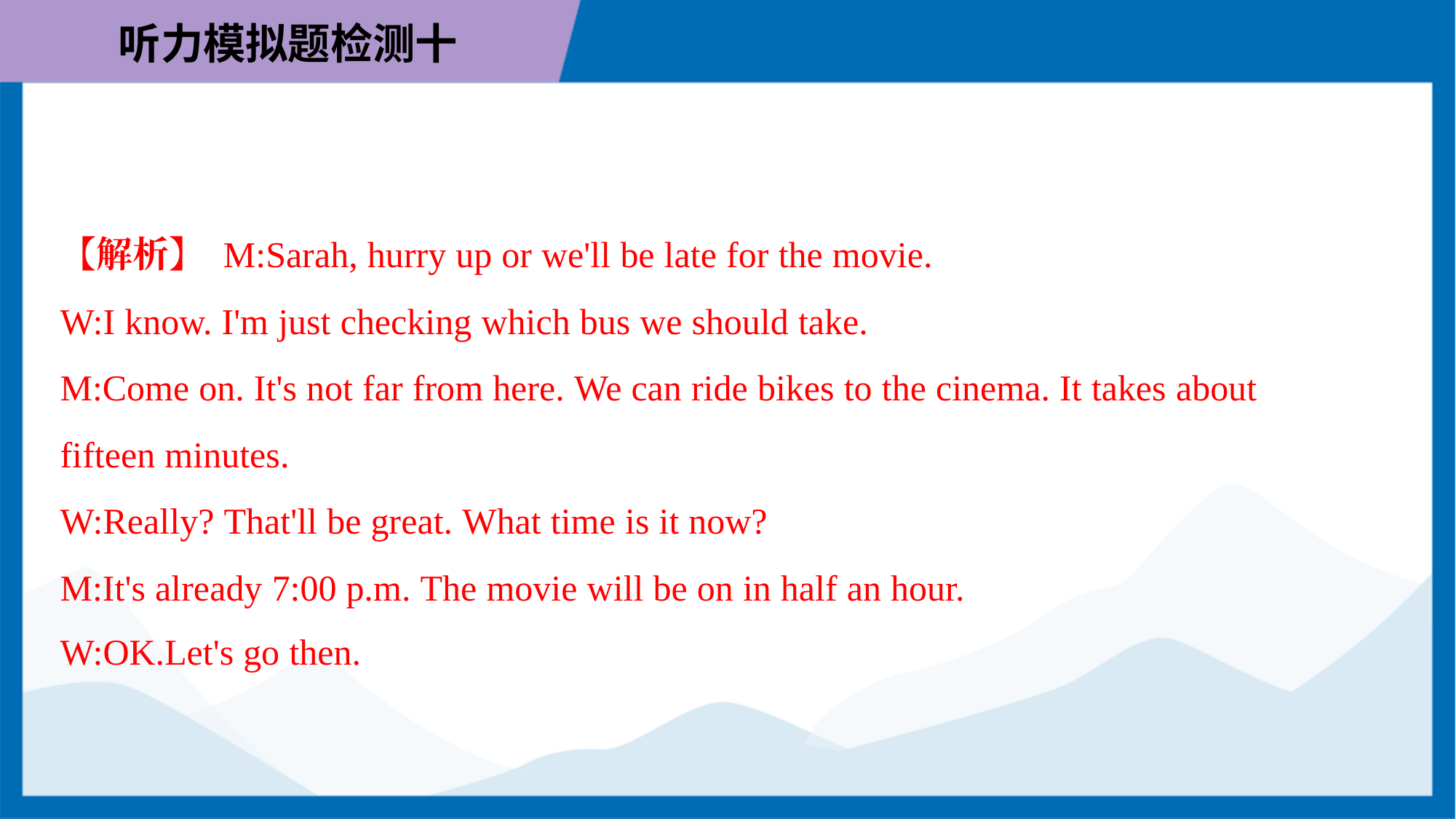

【解析】 M:Sarah, hurry up or we'll be late for the movie.
W:I know. I'm just checking which bus we should take.
M:Come on. It's not far from here. We can ride bikes to the cinema. It takes about
fifteen minutes.
W:Really? That'll be great. What time is it now?
M:It's already 7:00 p.m. The movie will be on in half an hour.
W:OK.Let's go then.